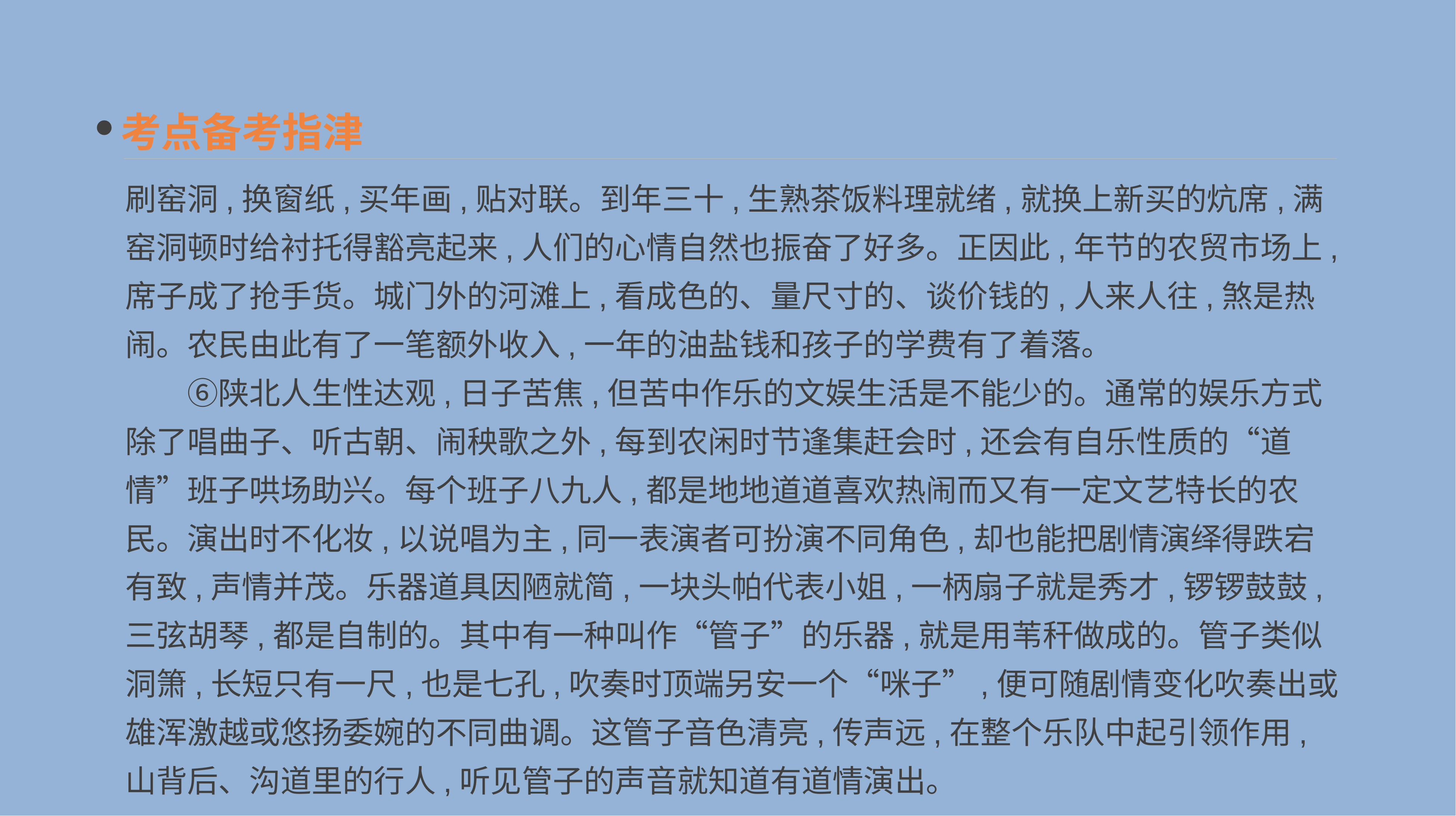

考点备考指津

刷窑洞,换窗纸,买年画,贴对联。到年三十,生熟茶饭料理就绪,就换上新买的炕席,满窑洞顿时给衬托得豁亮起来,人们的心情自然也振奋了好多。正因此,年节的农贸市场上,席子成了抢手货。城门外的河滩上,看成色的、量尺寸的、谈价钱的,人来人往,煞是热闹。农民由此有了一笔额外收入,一年的油盐钱和孩子的学费有了着落。
　　⑥陕北人生性达观,日子苦焦,但苦中作乐的文娱生活是不能少的。通常的娱乐方式除了唱曲子、听古朝、闹秧歌之外,每到农闲时节逢集赶会时,还会有自乐性质的“道情”班子哄场助兴。每个班子八九人,都是地地道道喜欢热闹而又有一定文艺特长的农民。演出时不化妆,以说唱为主,同一表演者可扮演不同角色,却也能把剧情演绎得跌宕有致,声情并茂。乐器道具因陋就简,一块头帕代表小姐,一柄扇子就是秀才,锣锣鼓鼓,三弦胡琴,都是自制的。其中有一种叫作“管子”的乐器,就是用苇秆做成的。管子类似洞箫,长短只有一尺,也是七孔,吹奏时顶端另安一个“咪子”,便可随剧情变化吹奏出或雄浑激越或悠扬委婉的不同曲调。这管子音色清亮,传声远,在整个乐队中起引领作用,山背后、沟道里的行人,听见管子的声音就知道有道情演出。